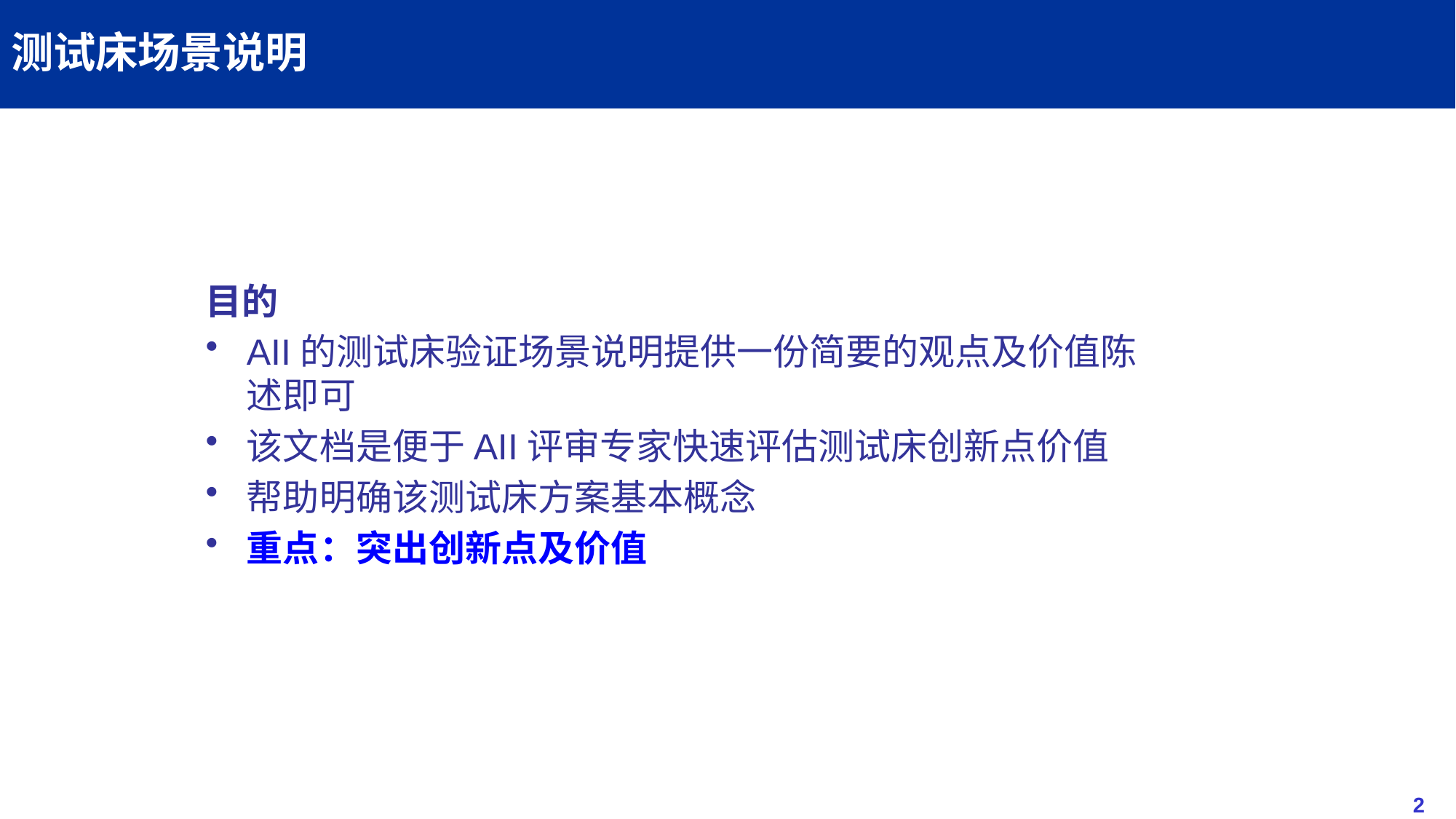

# 测试床场景说明

目的
AII的测试床验证场景说明提供一份简要的观点及价值陈述即可
该文档是便于AII评审专家快速评估测试床创新点价值
帮助明确该测试床方案基本概念
重点：突出创新点及价值